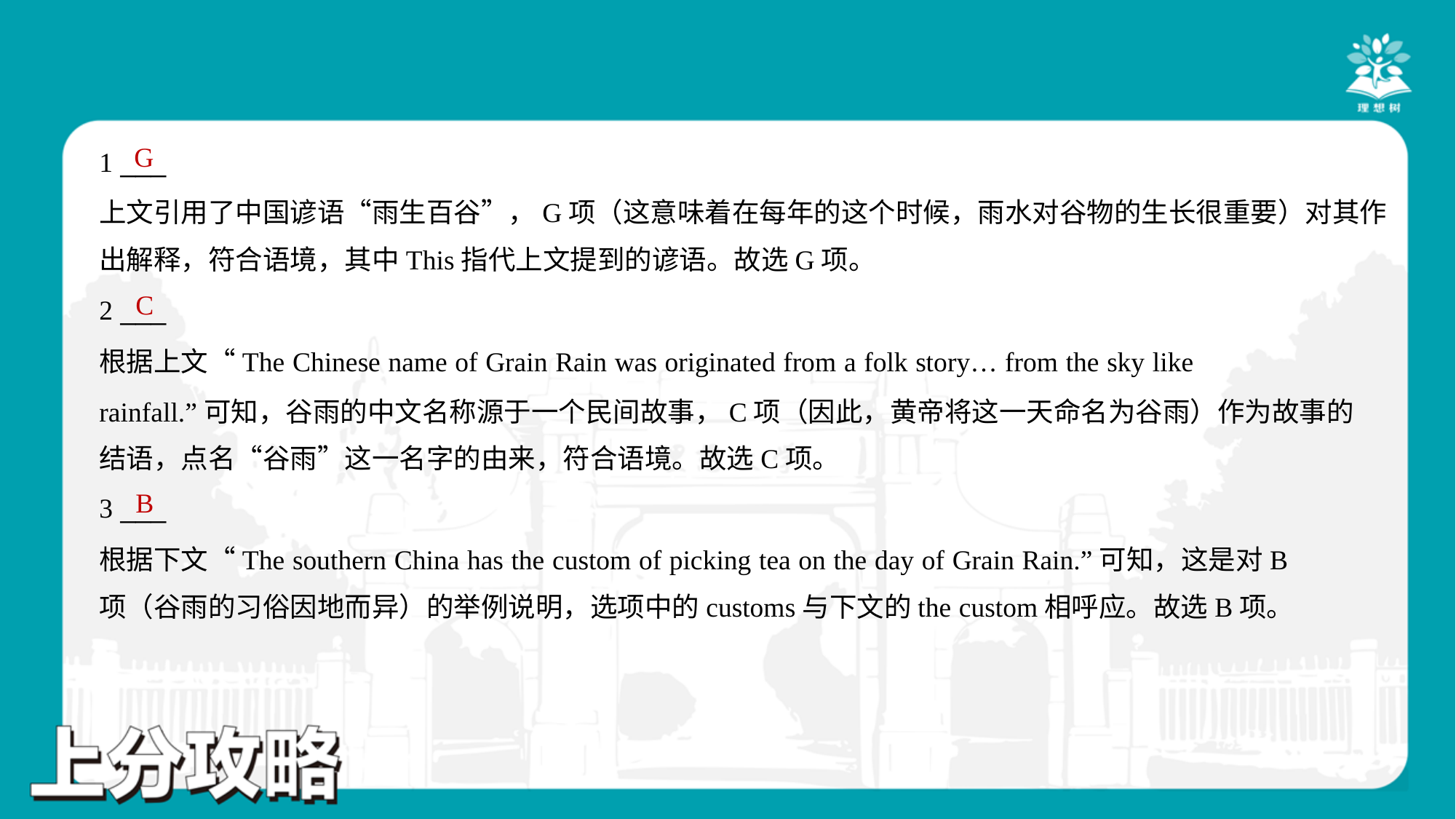

G
1 ___
上文引用了中国谚语“雨生百谷”，G项（这意味着在每年的这个时候，雨水对谷物的生长很重要）对其作
出解释，符合语境，其中This指代上文提到的谚语。故选G项。
C
2 ___
根据上文“The Chinese name of Grain Rain was originated from a folk story… from the sky like
rainfall.”可知，谷雨的中文名称源于一个民间故事，C项（因此，黄帝将这一天命名为谷雨）作为故事的
结语，点名“谷雨”这一名字的由来，符合语境。故选C项。
B
3 ___
根据下文“The southern China has the custom of picking tea on the day of Grain Rain.”可知，这是对B
项（谷雨的习俗因地而异）的举例说明，选项中的customs与下文的the custom相呼应。故选B项。